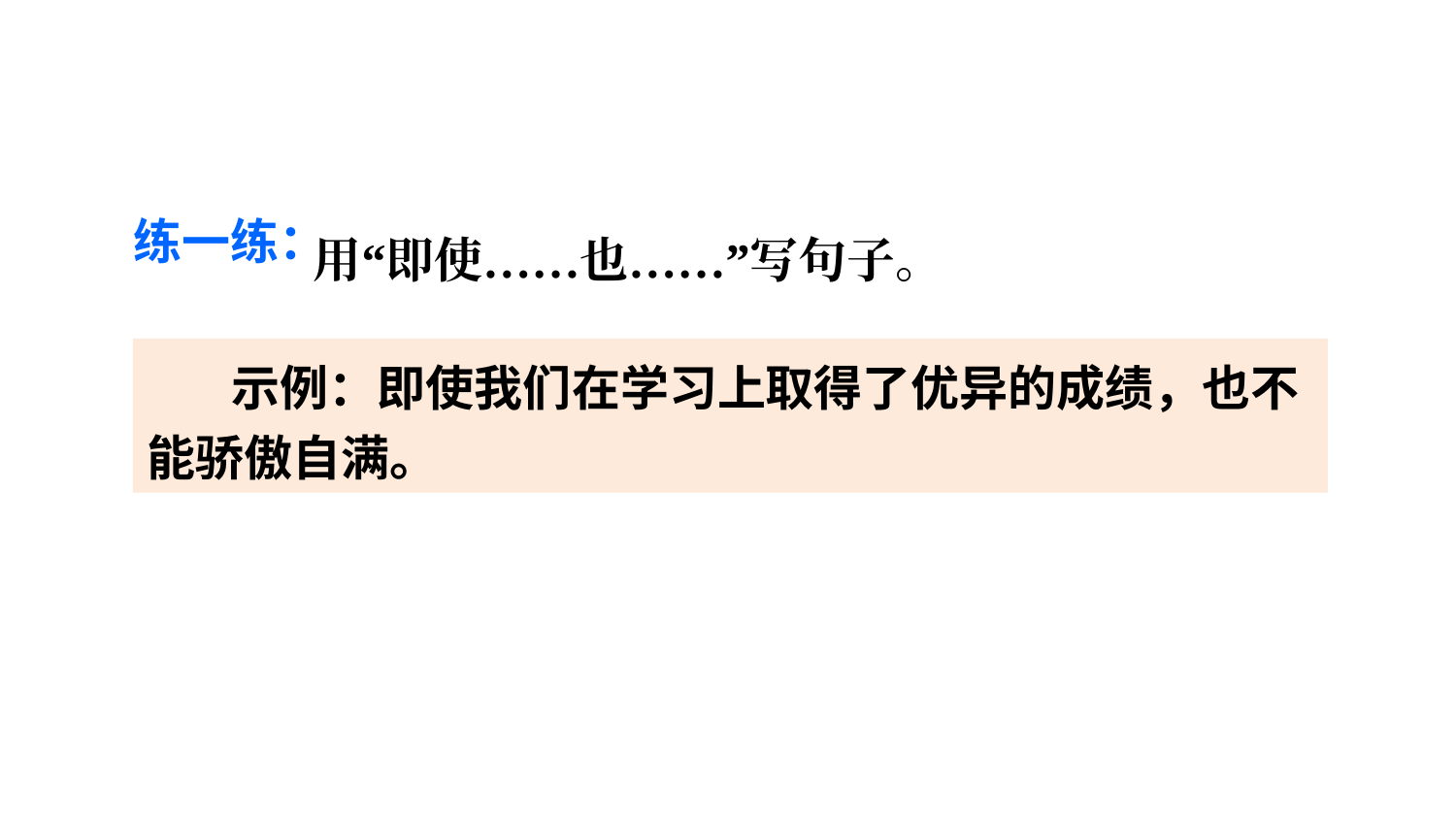

用“即使……也……”写句子。
练一练：
示例：即使我们在学习上取得了优异的成绩，也不能骄傲自满。